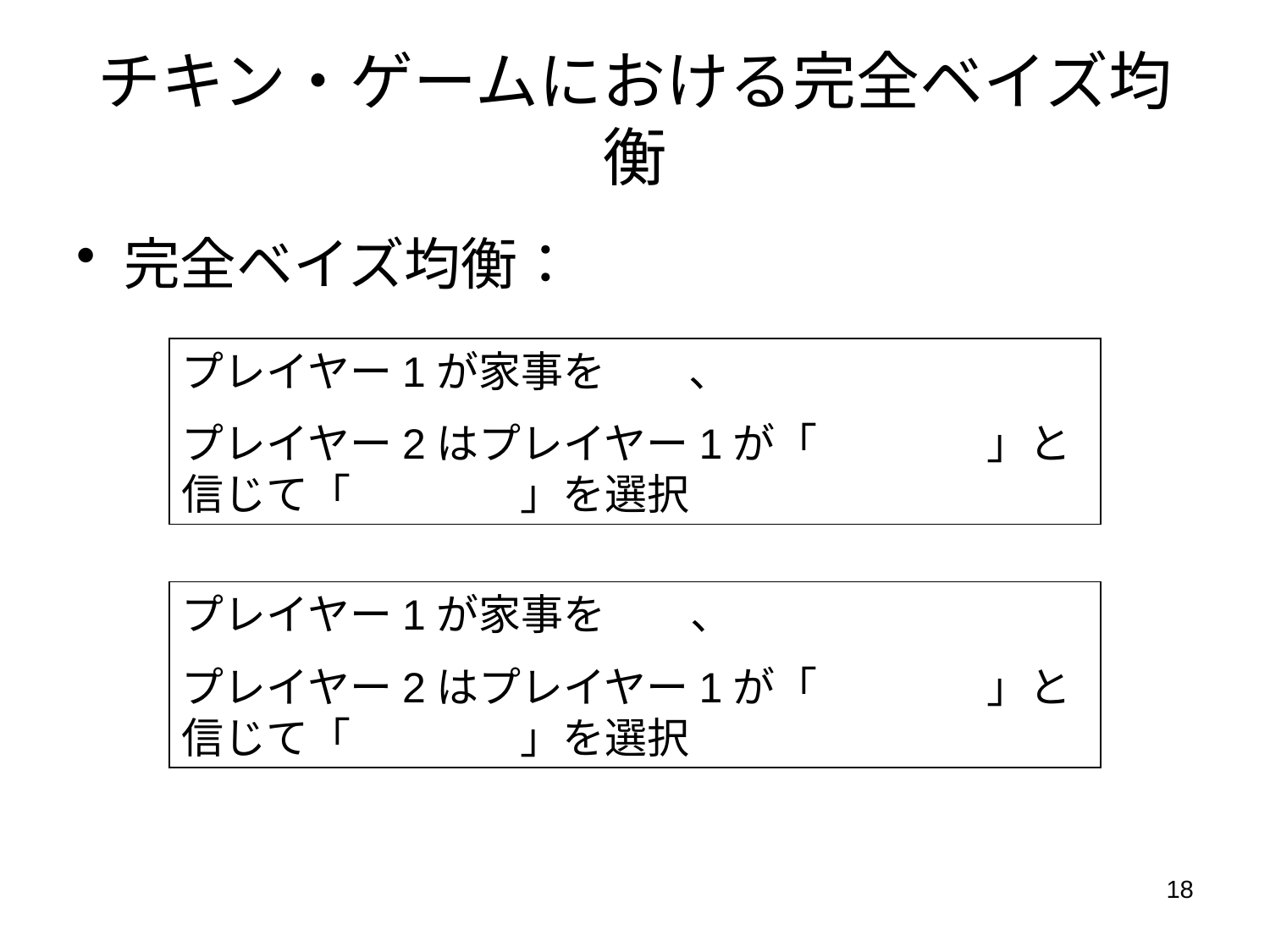

# チキン・ゲームにおける完全ベイズ均衡
完全ベイズ均衡：
プレイヤー1が家事をして、
プレイヤー2はプレイヤー1が「家事やる」と信じて「やらない」を選択
プレイヤー1が家事をせず、
プレイヤー2はプレイヤー1が「やらない」と信じて「家事やる」を選択
18